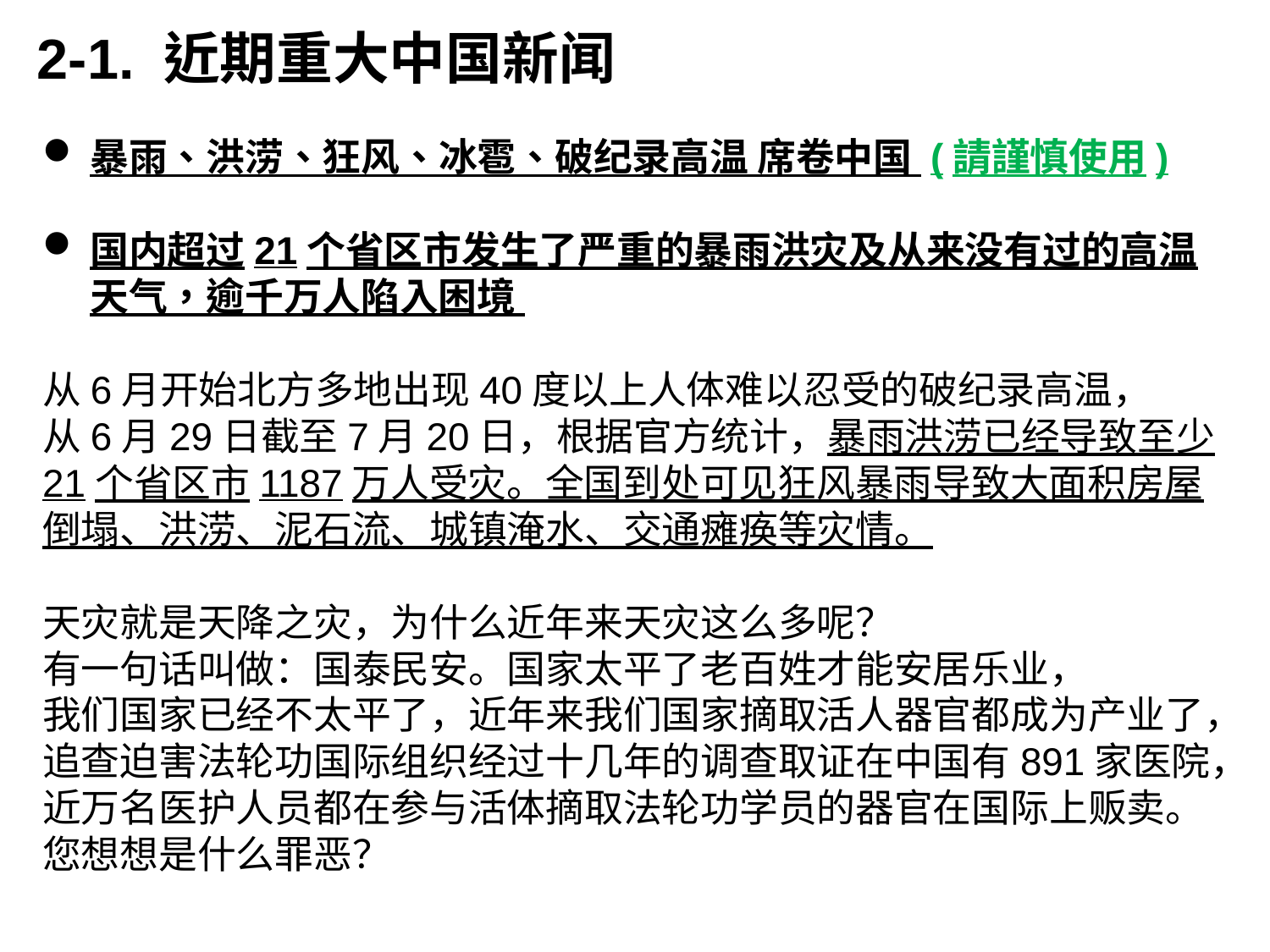

2-1. 近期重大中国新闻
暴雨、洪涝、狂风、冰雹、破纪录高温 席卷中国 (請謹慎使用)

国内超过21个省区市发生了严重的暴雨洪灾及从来没有过的高温天气，逾千万人陷入困境

从6月开始北方多地出现40度以上人体难以忍受的破纪录高温，
从6月29日截至7月20日，根据官方统计，暴雨洪涝已经导致至少21个省区市1187万人受灾。全国到处可见狂风暴雨导致大面积房屋倒塌、洪涝、泥石流、城镇淹水、交通瘫痪等灾情。

天灾就是天降之灾，为什么近年来天灾这么多呢？
有一句话叫做：国泰民安。国家太平了老百姓才能安居乐业，
我们国家已经不太平了，近年来我们国家摘取活人器官都成为产业了，追查迫害法轮功国际组织经过十几年的调查取证在中国有891家医院，近万名医护人员都在参与活体摘取法轮功学员的器官在国际上贩卖。您想想是什么罪恶？